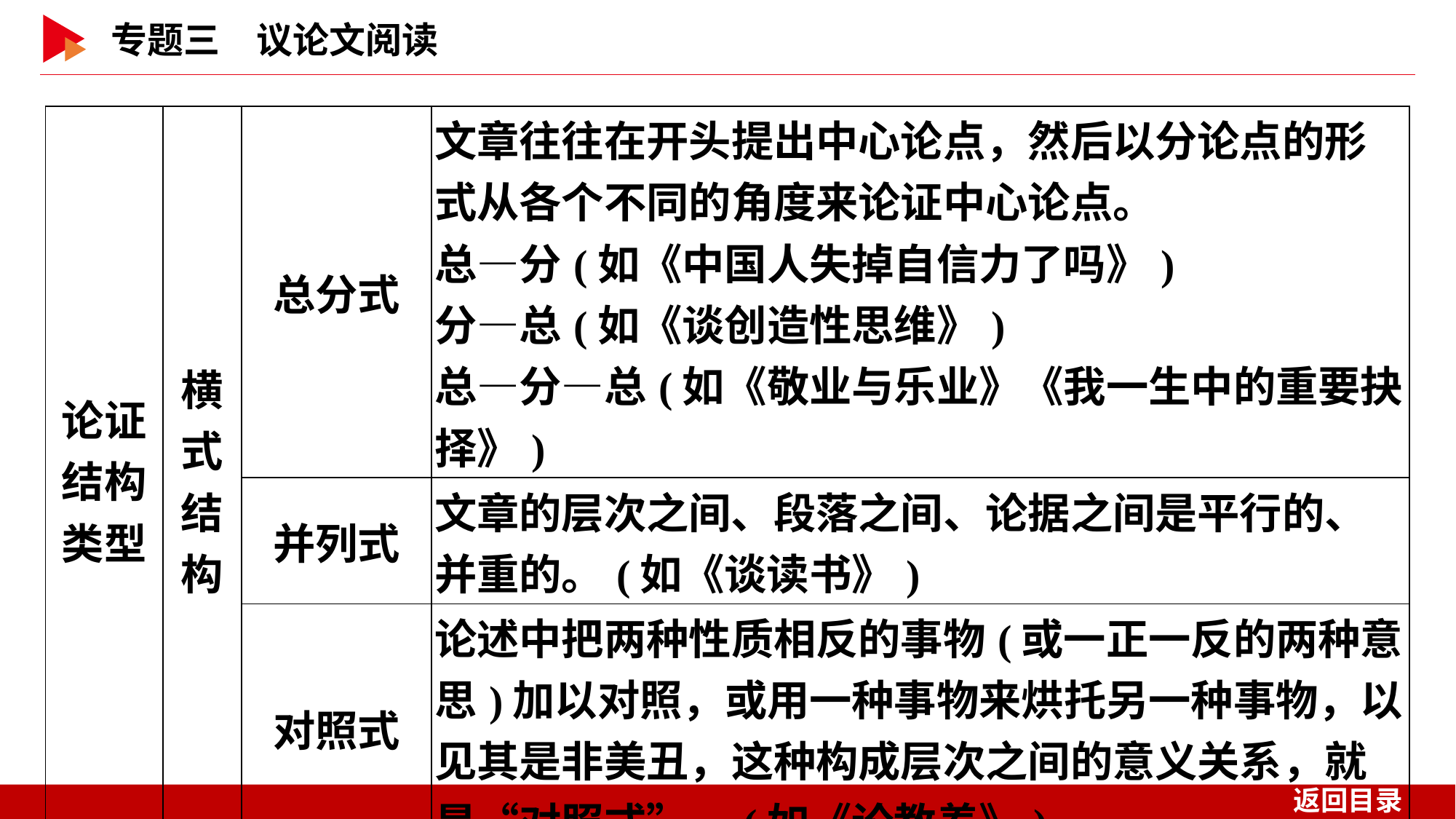

| 论证 结构 类型 | 横式 结构 | 总分式 | 文章往往在开头提出中心论点，然后以分论点的形式从各个不同的角度来论证中心论点。 总—分(如《中国人失掉自信力了吗》) 分—总(如《谈创造性思维》) 总—分—总(如《敬业与乐业》《我一生中的重要抉择》) |
| --- | --- | --- | --- |
|  |  | 并列式 | 文章的层次之间、段落之间、论据之间是平行的、并重的。(如《谈读书》) |
|  |  | 对照式 | 论述中把两种性质相反的事物(或一正一反的两种意思)加以对照，或用一种事物来烘托另一种事物，以见其是非美丑，这种构成层次之间的意义关系，就是“对照式”。(如《论教养》) |